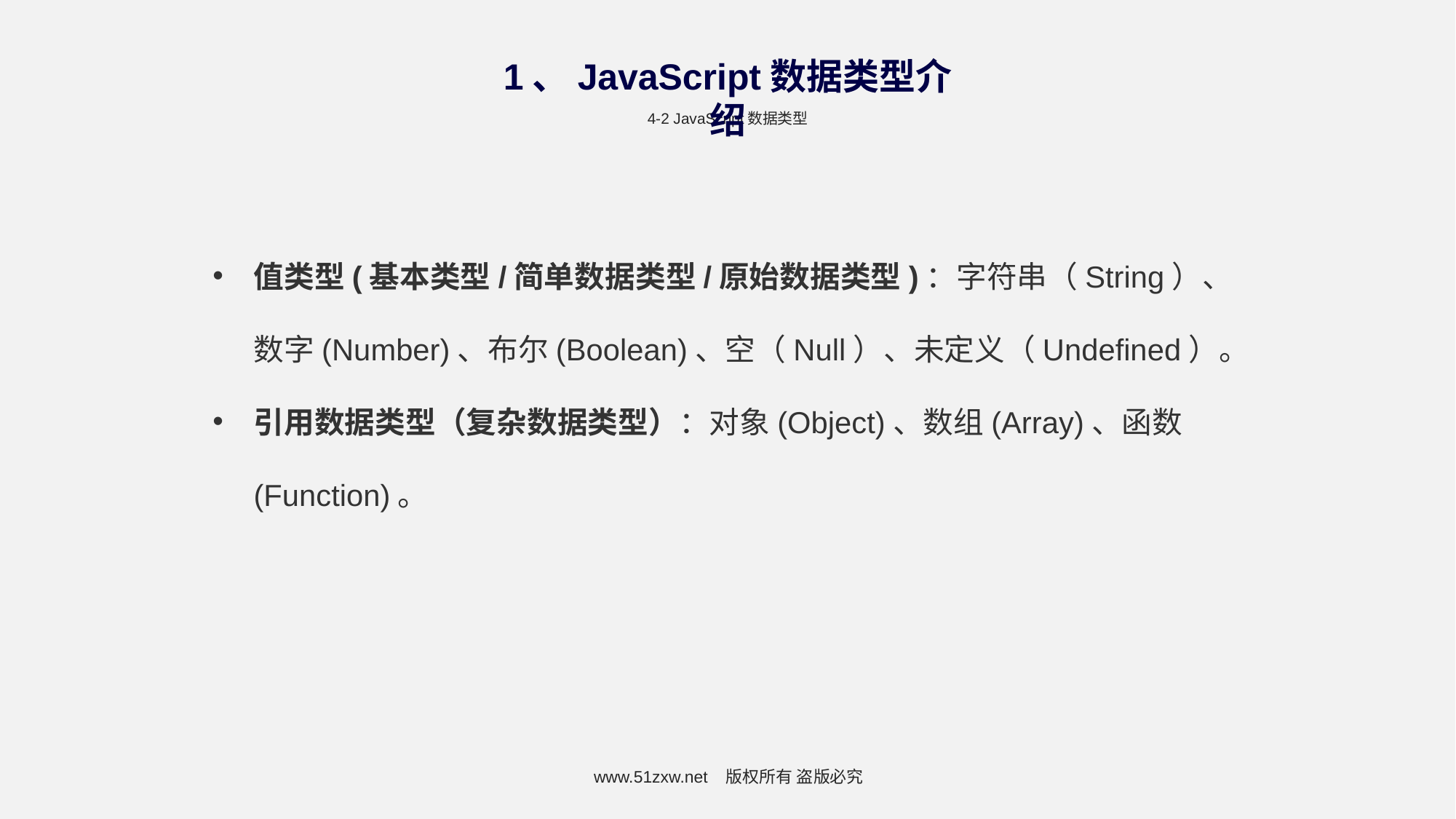

1、JavaScript数据类型介绍
4-2 JavaScript数据类型
值类型(基本类型/简单数据类型/原始数据类型)：字符串（String）、数字(Number)、布尔(Boolean)、空（Null）、未定义（Undefined）。
引用数据类型（复杂数据类型）：对象(Object)、数组(Array)、函数(Function)。
www.51zxw.net   版权所有 盗版必究